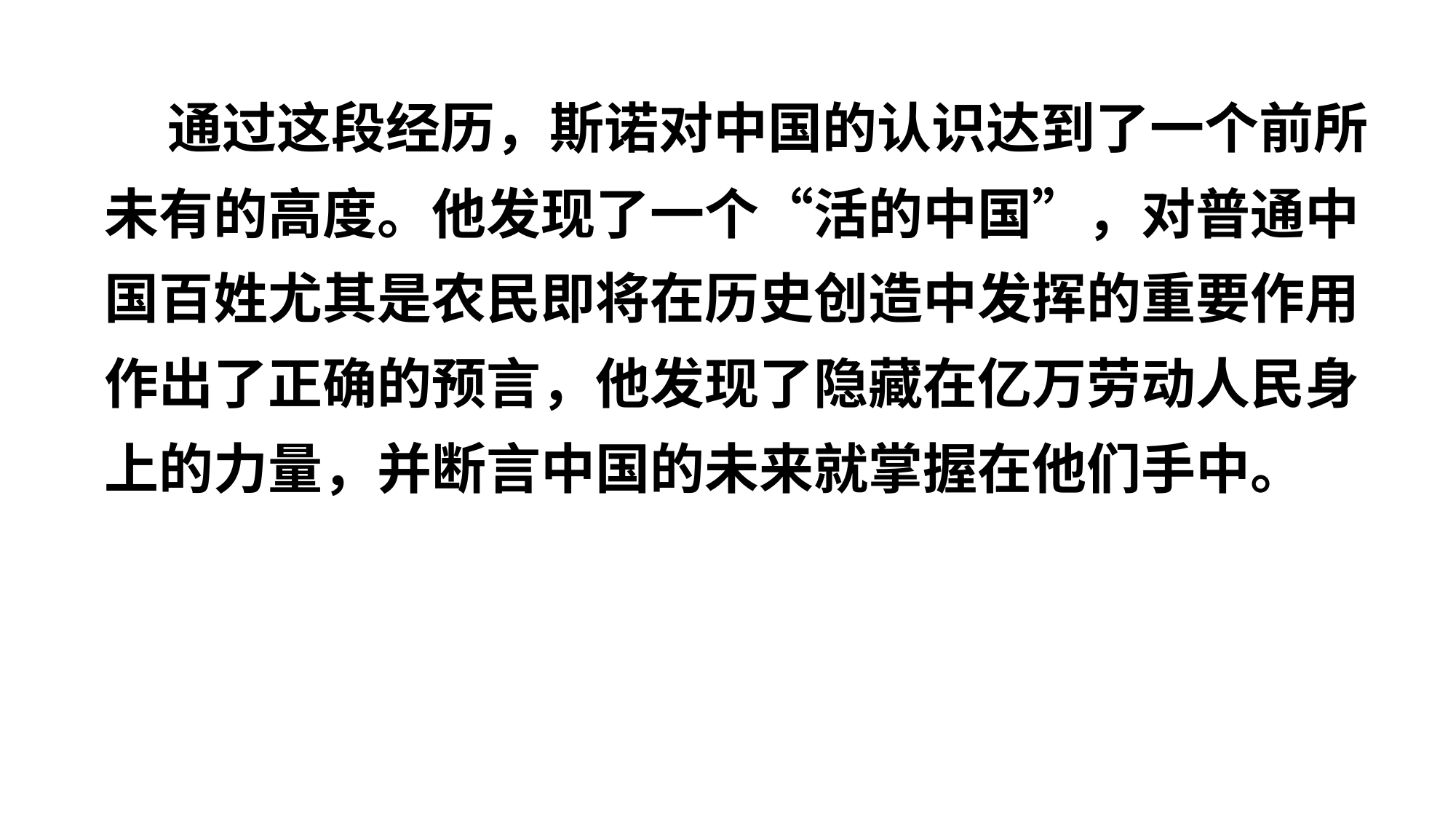

通过这段经历，斯诺对中国的认识达到了一个前所未有的高度。他发现了一个“活的中国”，对普通中国百姓尤其是农民即将在历史创造中发挥的重要作用作出了正确的预言，他发现了隐藏在亿万劳动人民身上的力量，并断言中国的未来就掌握在他们手中。